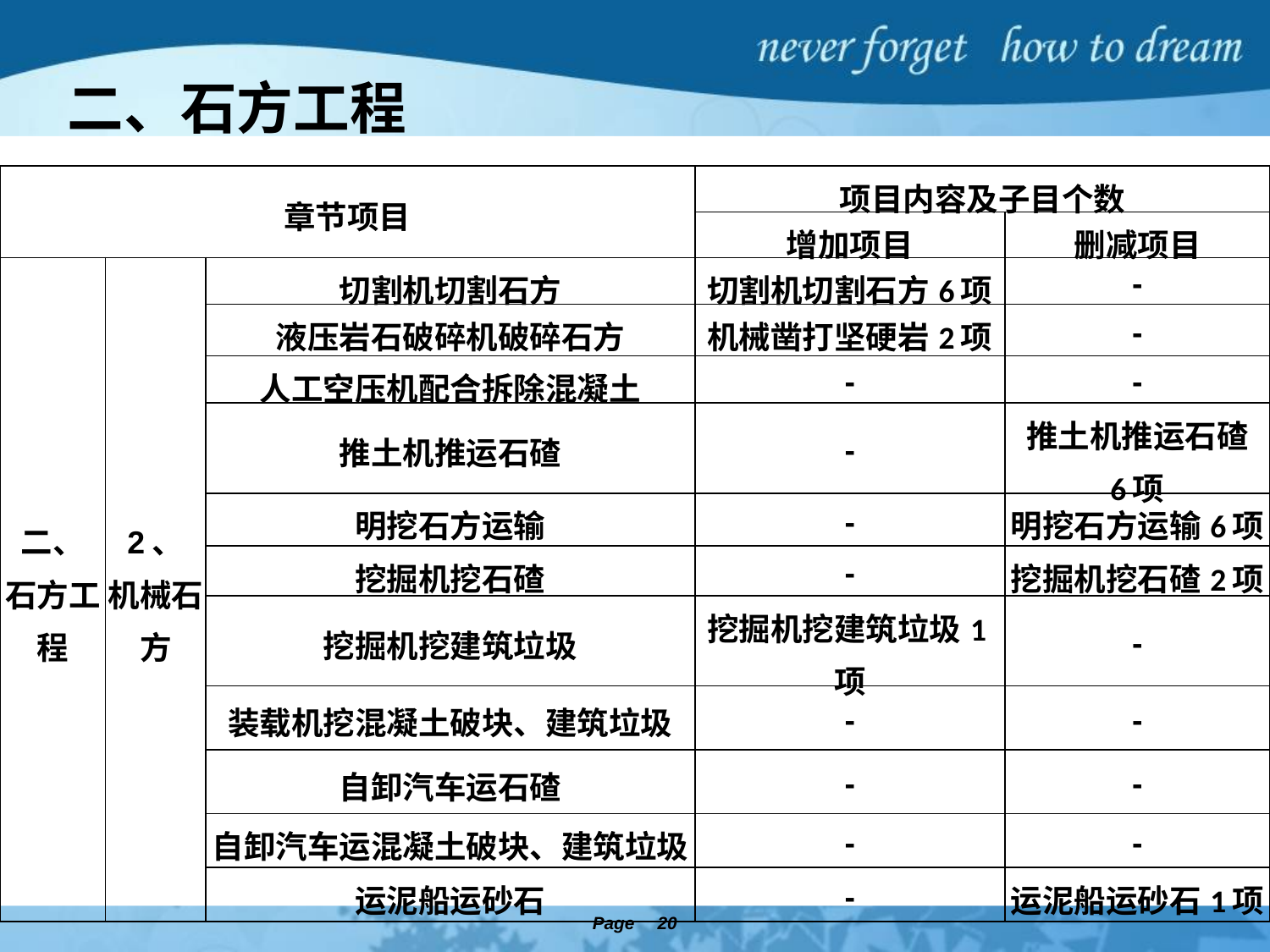

二、石方工程
| 章节项目 |  |  | 项目内容及子目个数 |  |
| --- | --- | --- | --- | --- |
|  |  |  | 增加项目 | 删减项目 |
| 二、 石方工程 | 2、 机械石方 | 切割机切割石方 | 切割机切割石方6项 | - |
|  |  | 液压岩石破碎机破碎石方 | 机械凿打坚硬岩2项 | - |
|  |  | 人工空压机配合拆除混凝土 | - | - |
|  |  | 推土机推运石碴 | - | 推土机推运石碴 6项 |
|  |  | 明挖石方运输 | - | 明挖石方运输6项 |
|  |  | 挖掘机挖石碴 | - | 挖掘机挖石碴2项 |
|  |  | 挖掘机挖建筑垃圾 | 挖掘机挖建筑垃圾1项 | - |
|  |  | 装载机挖混凝土破块、建筑垃圾 | - | - |
|  |  | 自卸汽车运石碴 | - | - |
|  |  | 自卸汽车运混凝土破块、建筑垃圾 | - | - |
|  |  | 运泥船运砂石 | - | 运泥船运砂石1项 |